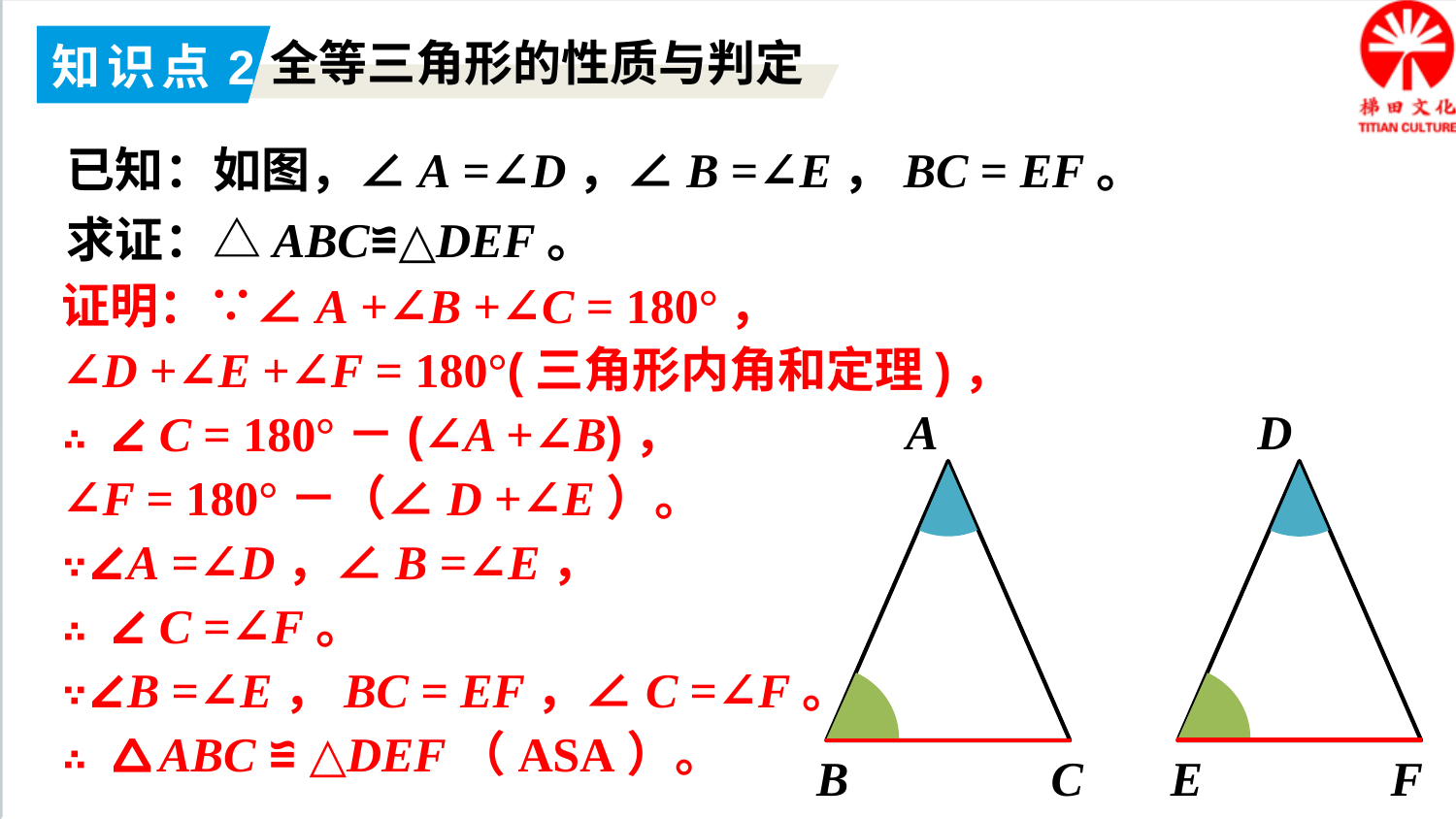

知识点2

全等三角形的性质与判定
已知：如图，∠A =∠D，∠B =∠E，BC = EF。
求证：△ABC≌△DEF。
证明：∵∠A +∠B +∠C = 180°，
∠D +∠E +∠F = 180°(三角形内角和定理)，
∴∠C = 180°－(∠A +∠B)，
∠F = 180°－（∠D +∠E）。
∵∠A =∠D，∠B =∠E，
∴∠C =∠F。
∵∠B =∠E，BC = EF，∠C =∠F。
∴△ABC ≌ △DEF（ASA）。
A

B
C
D

E
F